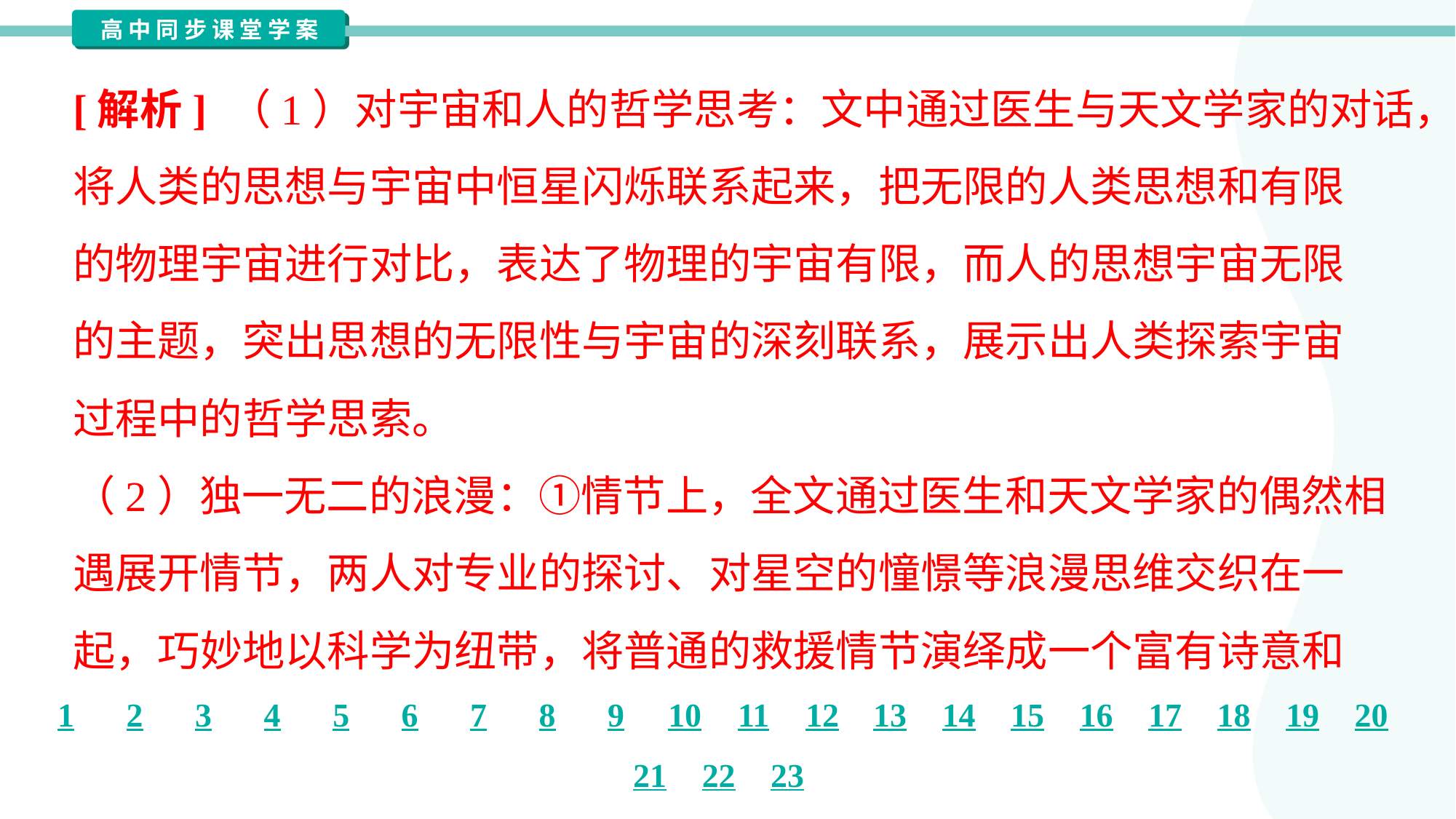

[解析] （1）对宇宙和人的哲学思考：文中通过医生与天文学家的对话，
将人类的思想与宇宙中恒星闪烁联系起来，把无限的人类思想和有限
的物理宇宙进行对比，表达了物理的宇宙有限，而人的思想宇宙无限
的主题，突出思想的无限性与宇宙的深刻联系，展示出人类探索宇宙
过程中的哲学思索。
（2）独一无二的浪漫：①情节上，全文通过医生和天文学家的偶然相
遇展开情节，两人对专业的探讨、对星空的憧憬等浪漫思维交织在一
起，巧妙地以科学为纽带，将普通的救援情节演绎成一个富有诗意和